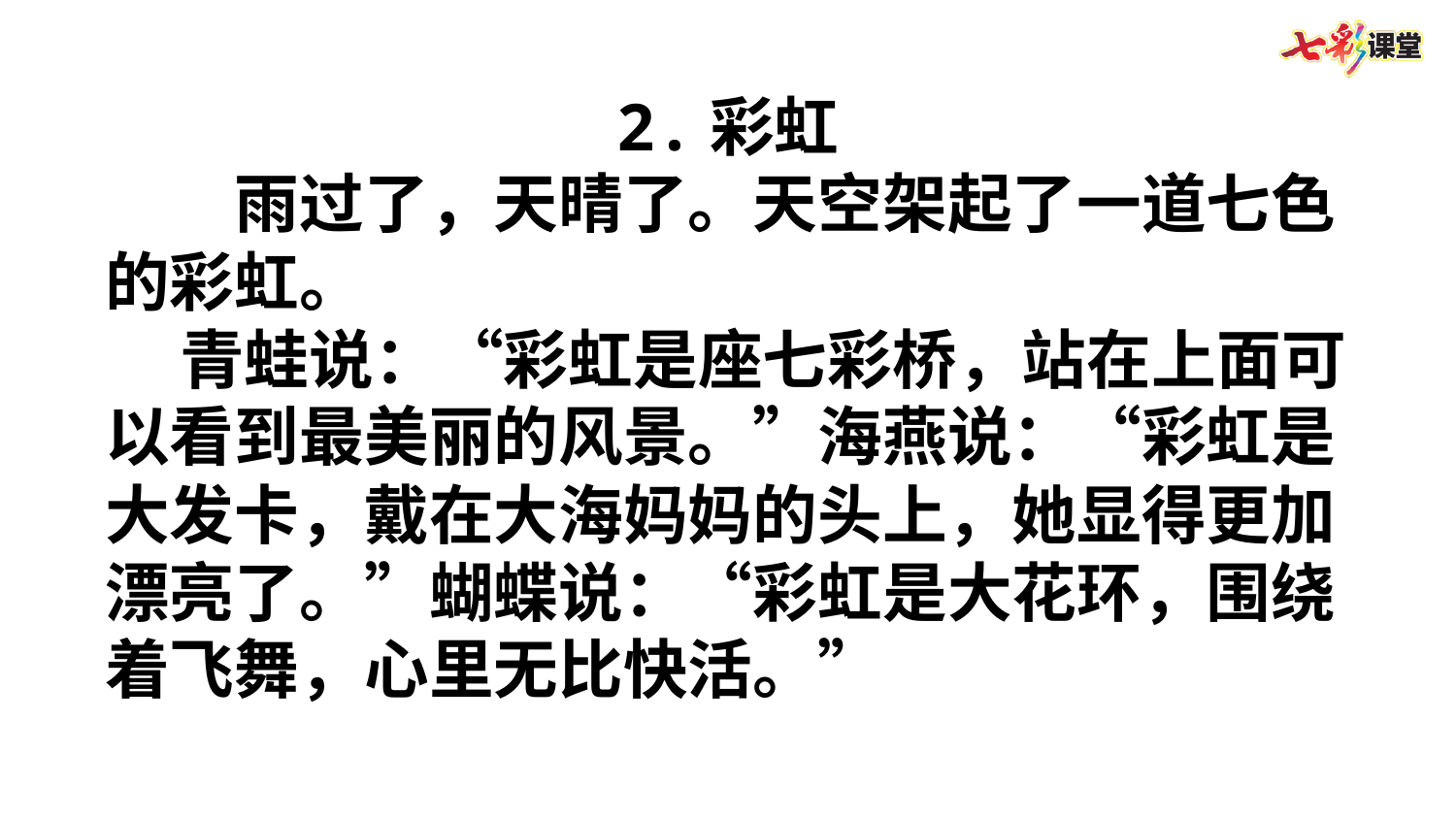

2.彩虹
　　雨过了，天晴了。天空架起了一道七色的彩虹。
    青蛙说：“彩虹是座七彩桥，站在上面可以看到最美丽的风景。”海燕说：“彩虹是大发卡，戴在大海妈妈的头上，她显得更加漂亮了。”蝴蝶说：“彩虹是大花环，围绕着飞舞，心里无比快活。”